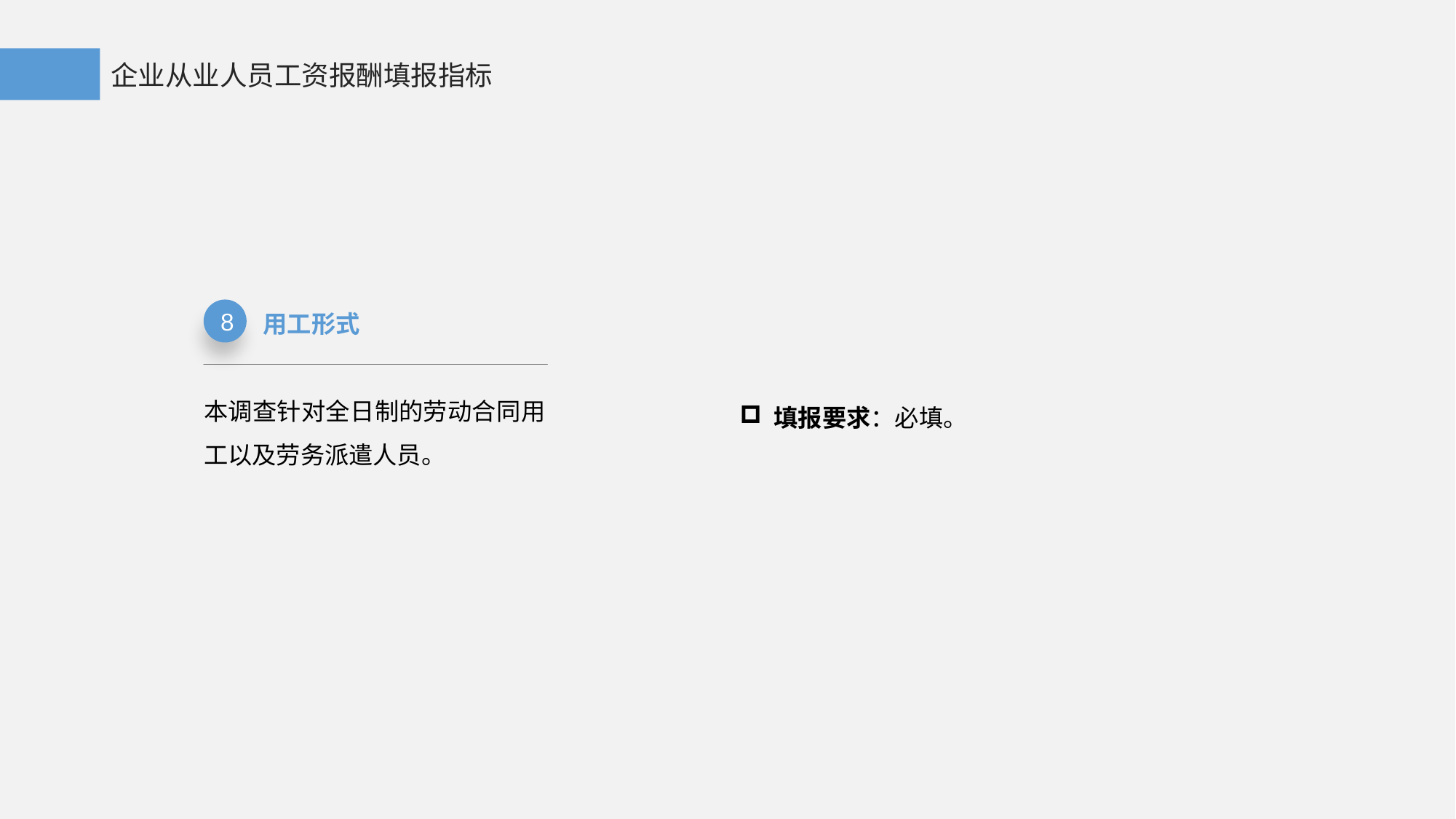

企业从业人员工资报酬填报指标
8
用工形式
本调查针对全日制的劳动合同用工以及劳务派遣人员。
填报要求：必填。

45